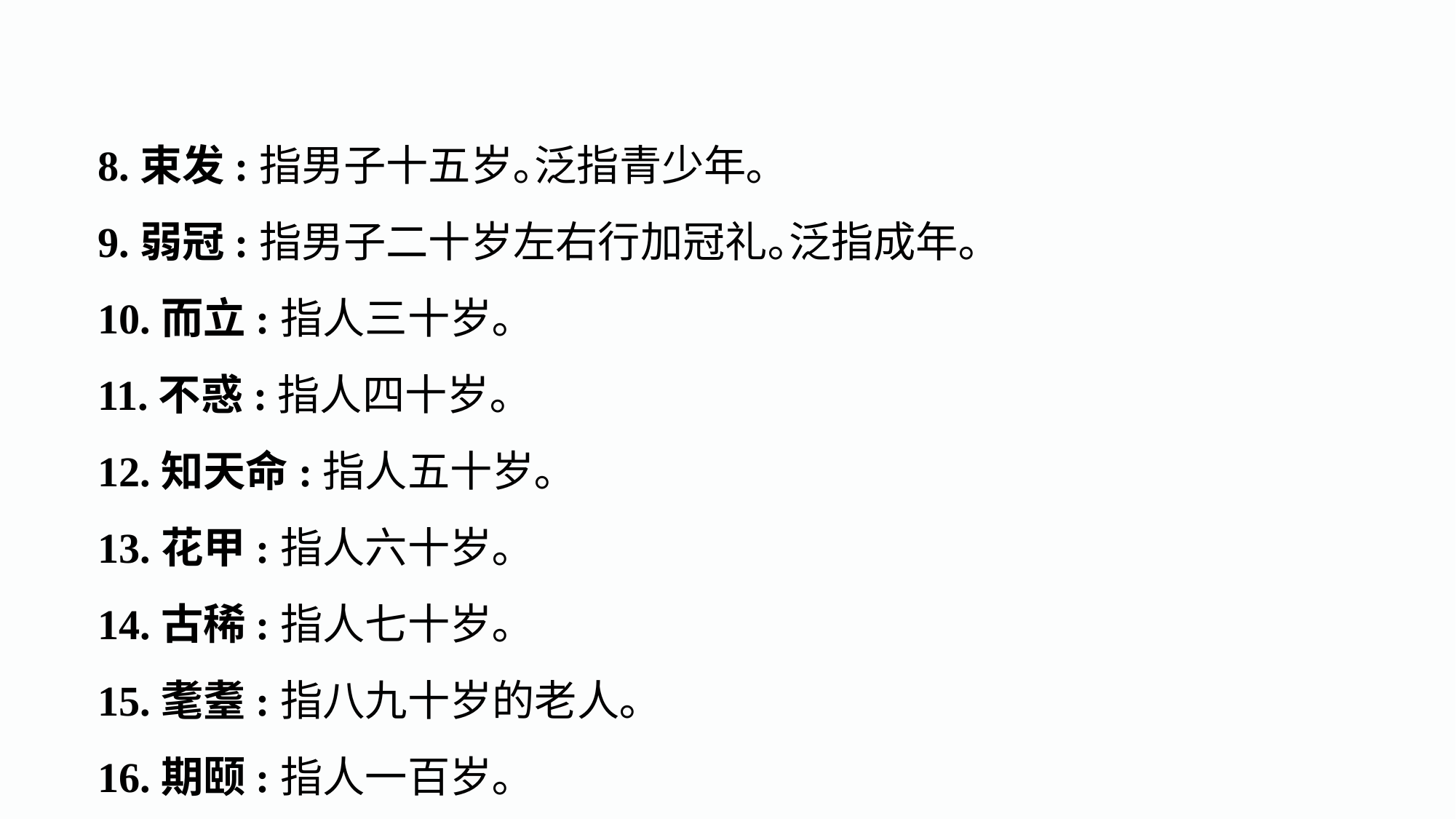

8.束发:指男子十五岁｡泛指青少年｡
9.弱冠:指男子二十岁左右行加冠礼｡泛指成年｡
10.而立:指人三十岁｡
11.不惑:指人四十岁｡
12.知天命:指人五十岁｡
13.花甲:指人六十岁｡
14.古稀:指人七十岁｡
15.耄耋:指八九十岁的老人｡
16.期颐:指人一百岁｡